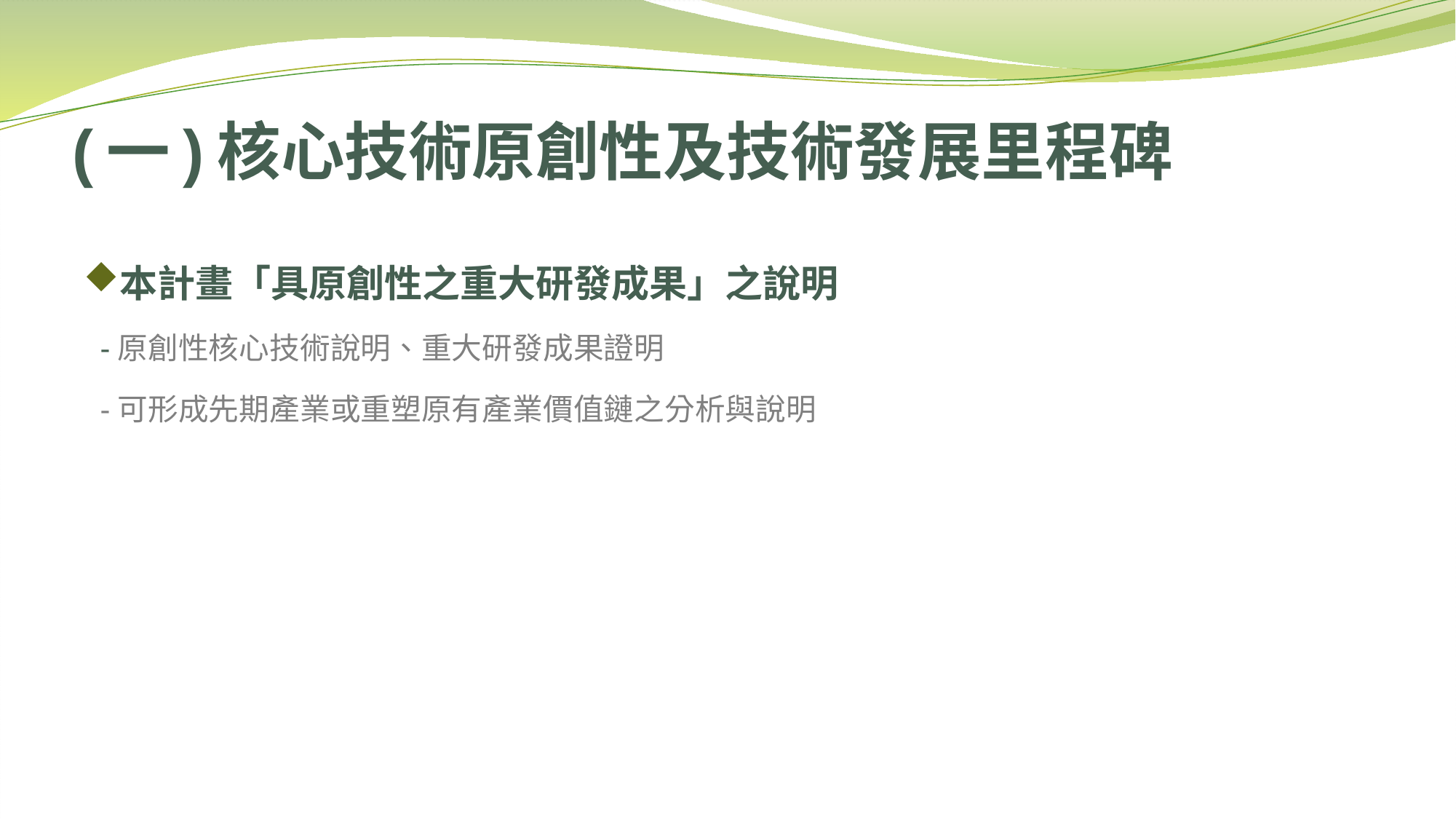

# (一)核心技術原創性及技術發展里程碑
本計畫「具原創性之重大研發成果」之說明
  -原創性核心技術說明、重大研發成果證明
  -可形成先期產業或重塑原有產業價值鏈之分析與說明